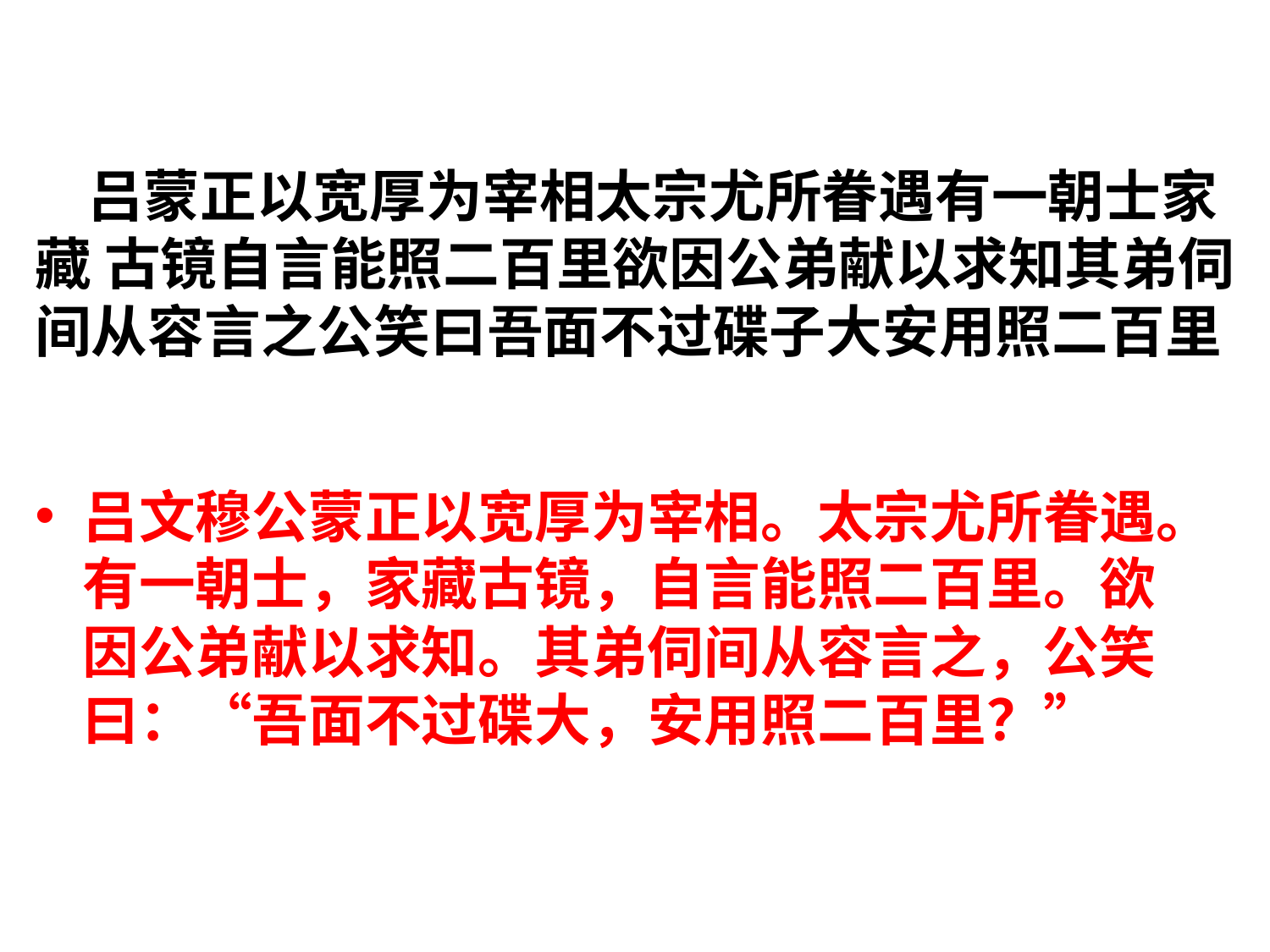

# 吕蒙正以宽厚为宰相太宗尤所眷遇有一朝士家藏 古镜自言能照二百里欲因公弟献以求知其弟伺间从容言之公笑曰吾面不过碟子大安用照二百里
吕文穆公蒙正以宽厚为宰相。太宗尤所眷遇。有一朝士，家藏古镜，自言能照二百里。欲因公弟献以求知。其弟伺间从容言之，公笑曰：“吾面不过碟大，安用照二百里？”